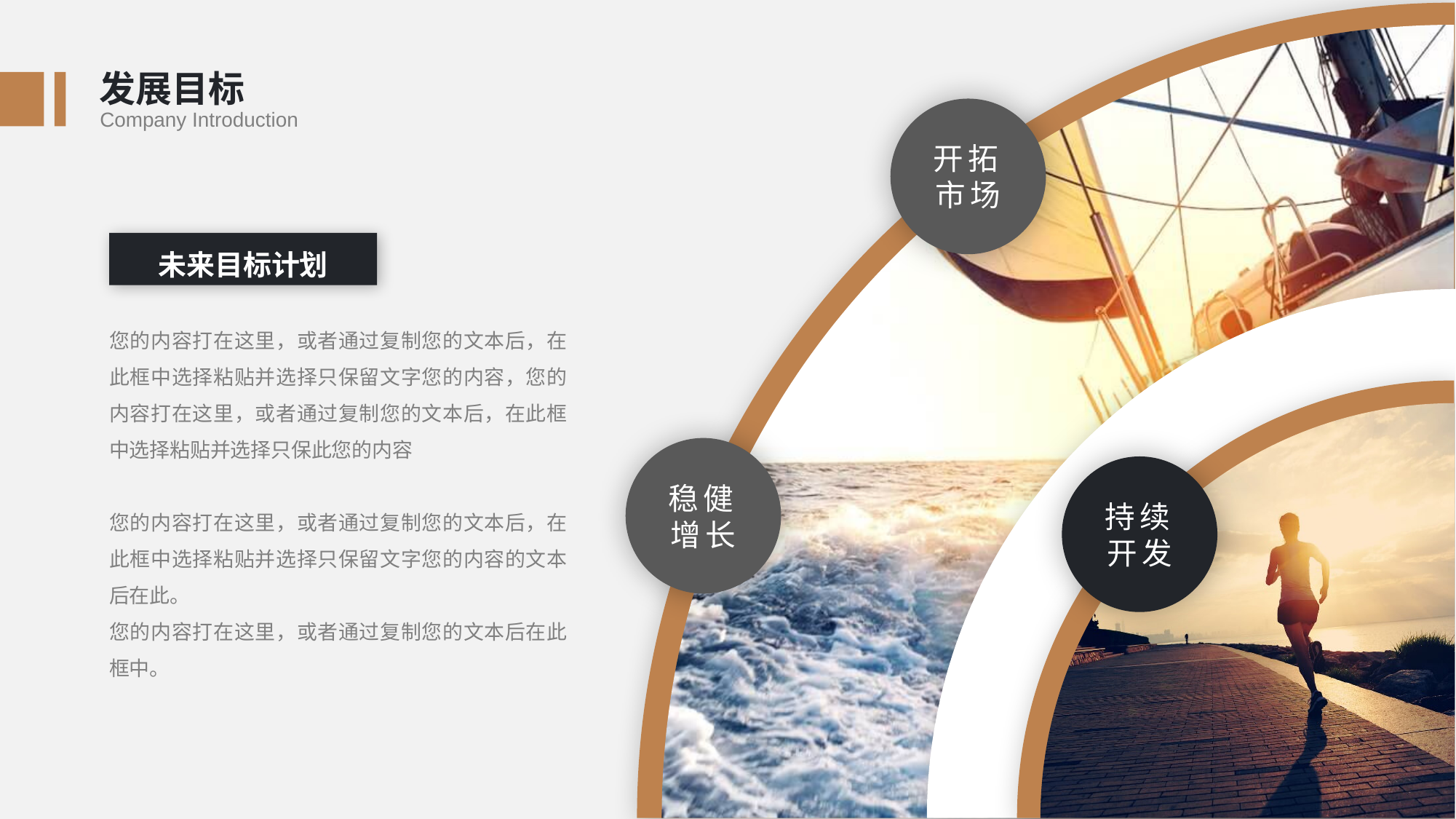

开拓市场

稳健增长
持续开发
发展目标
Company Introduction
未来目标计划
您的内容打在这里，或者通过复制您的文本后，在此框中选择粘贴并选择只保留文字您的内容，您的内容打在这里，或者通过复制您的文本后，在此框中选择粘贴并选择只保此您的内容

您的内容打在这里，或者通过复制您的文本后，在此框中选择粘贴并选择只保留文字您的内容的文本后在此。
您的内容打在这里，或者通过复制您的文本后在此框中。